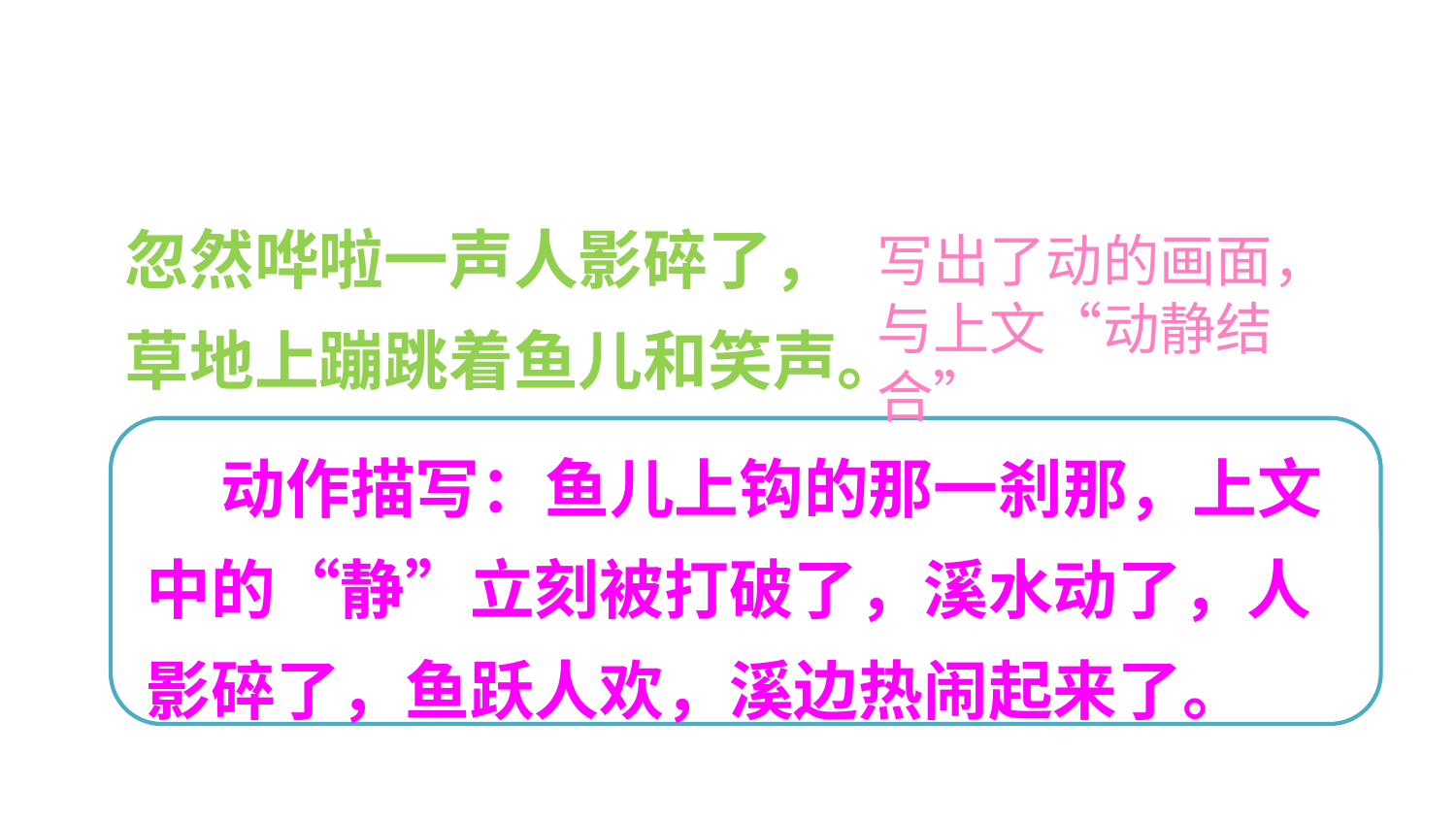

忽然哗啦一声人影碎了，
草地上蹦跳着鱼儿和笑声。
写出了动的画面，与上文“动静结合”

    动作描写：鱼儿上钩的那一刹那，上文中的“静”立刻被打破了，溪水动了，人影碎了，鱼跃人欢，溪边热闹起来了。